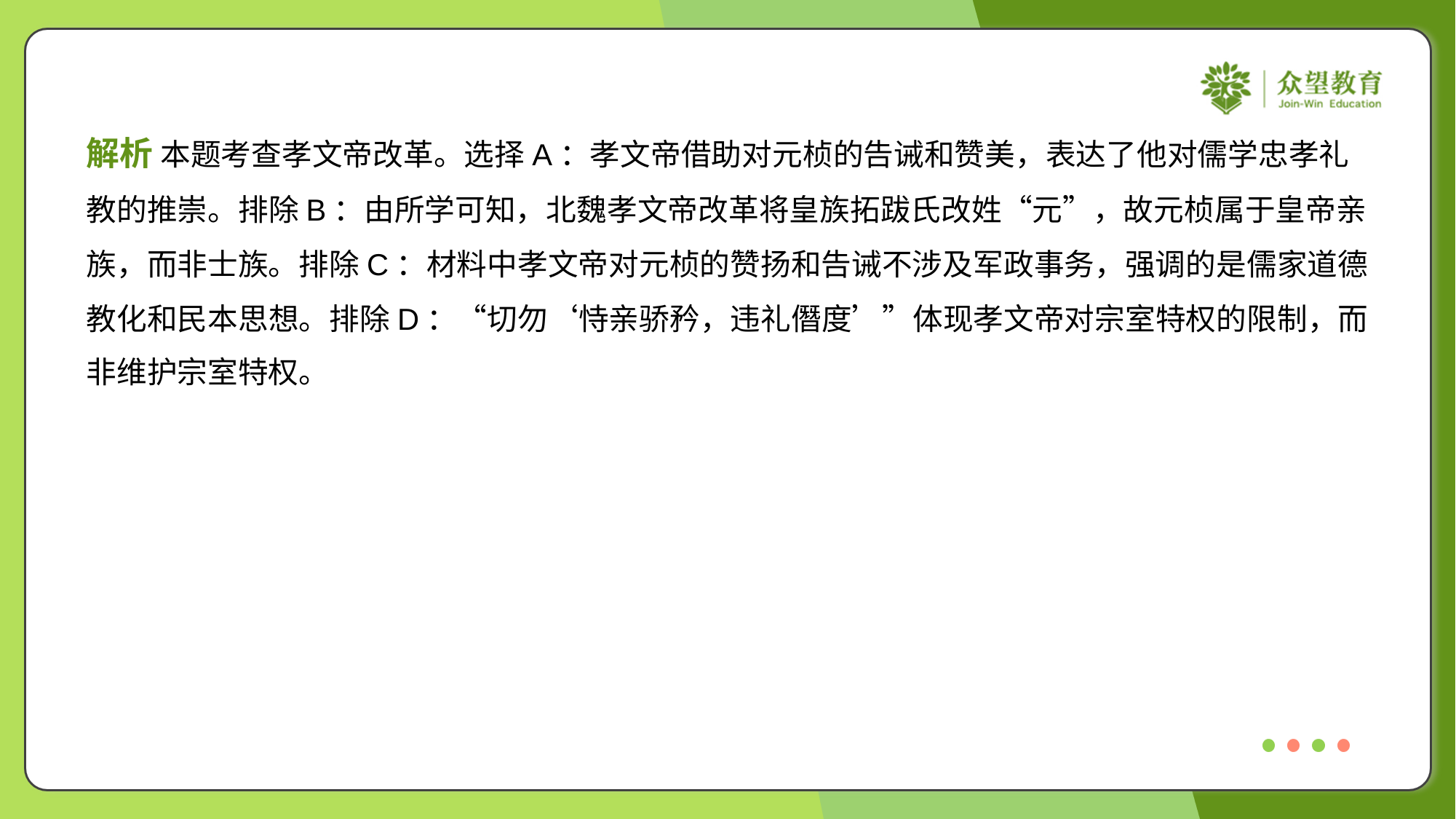

解析 本题考查孝文帝改革。选择A：孝文帝借助对元桢的告诫和赞美，表达了他对儒学忠孝礼
教的推崇。排除B：由所学可知，北魏孝文帝改革将皇族拓跋氏改姓“元”，故元桢属于皇帝亲
族，而非士族。排除C：材料中孝文帝对元桢的赞扬和告诫不涉及军政事务，强调的是儒家道德
教化和民本思想。排除D：“切勿‘恃亲骄矜，违礼僭度’”体现孝文帝对宗室特权的限制，而
非维护宗室特权。